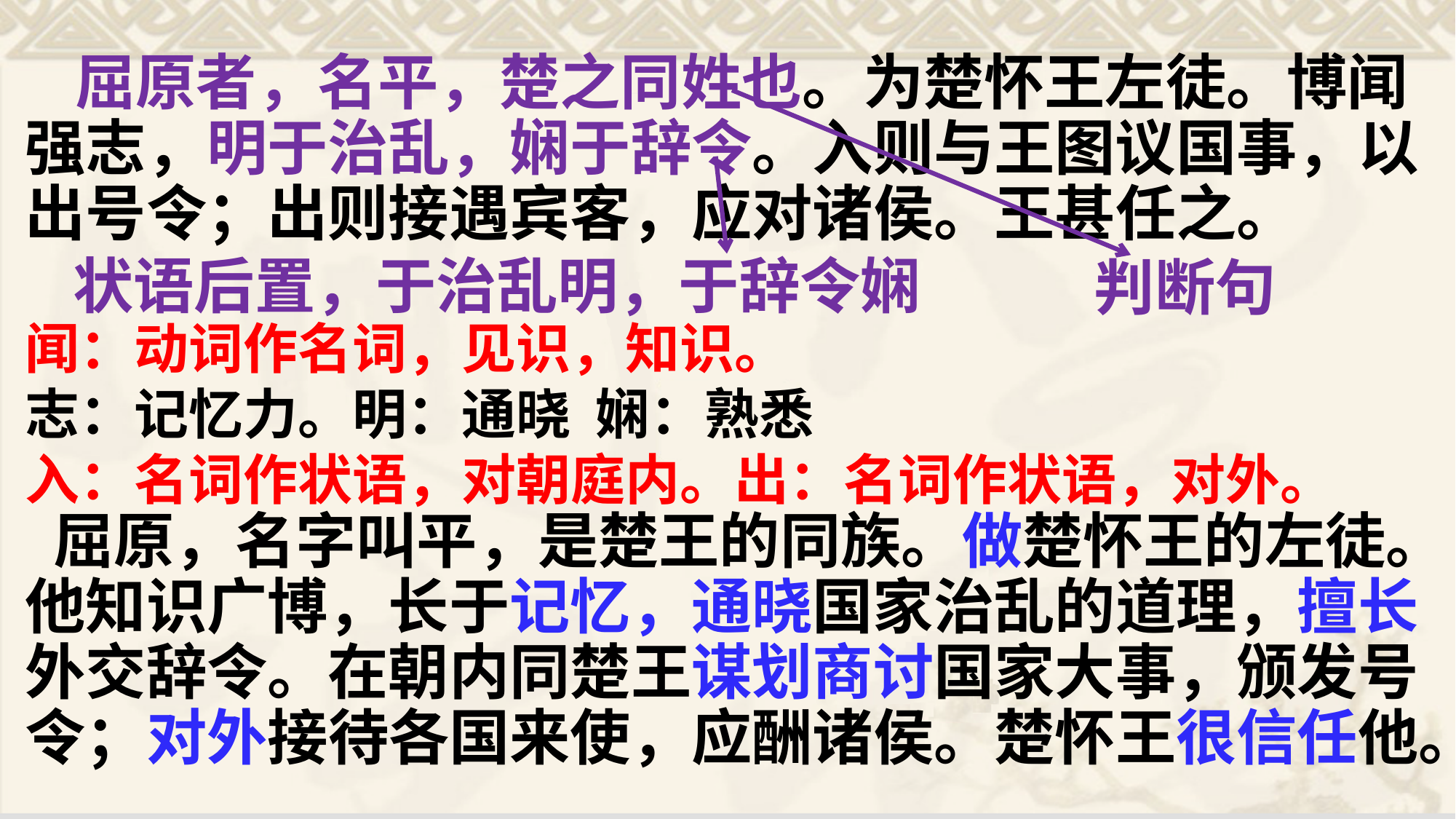

屈原者，名平，楚之同姓也。为楚怀王左徒。博闻强志，明于治乱，娴于辞令。入则与王图议国事，以出号令；出则接遇宾客，应对诸侯。王甚任之。

闻：动词作名词，见识，知识。
志：记忆力。明：通晓  娴：熟悉
入：名词作状语，对朝庭内。出：名词作状语，对外。
 屈原，名字叫平，是楚王的同族。做楚怀王的左徒。他知识广博，长于记忆，通晓国家治乱的道理，擅长外交辞令。在朝内同楚王谋划商讨国家大事，颁发号令；对外接待各国来使，应酬诸侯。楚怀王很信任他。

判断句
 状语后置，于治乱明，于辞令娴